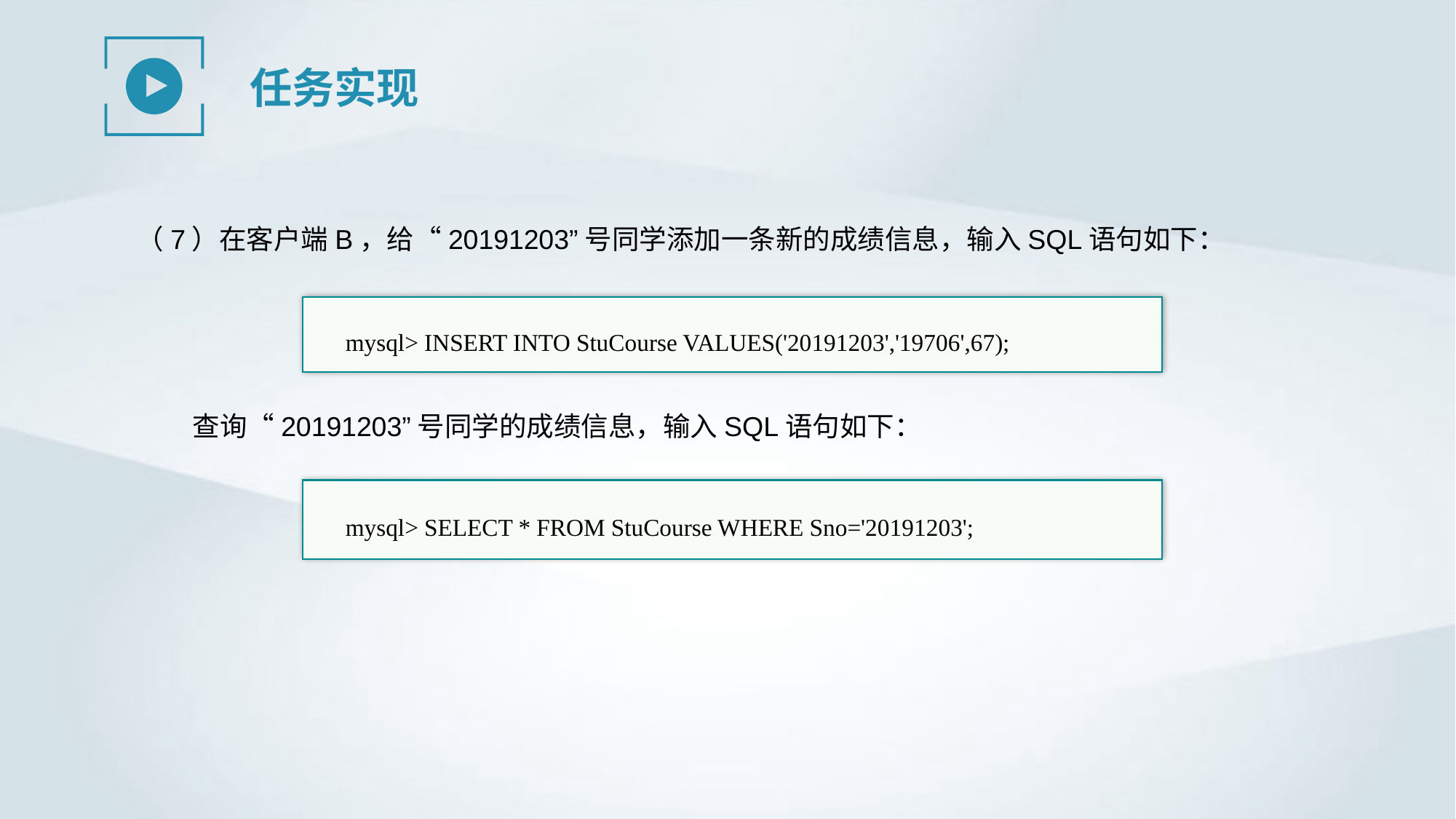

任务实现
（7）在客户端B，给“20191203”号同学添加一条新的成绩信息，输入SQL语句如下：
mysql> INSERT INTO StuCourse VALUES('20191203','19706',67);
        查询“20191203”号同学的成绩信息，输入SQL语句如下：
mysql> SELECT * FROM StuCourse WHERE Sno='20191203';